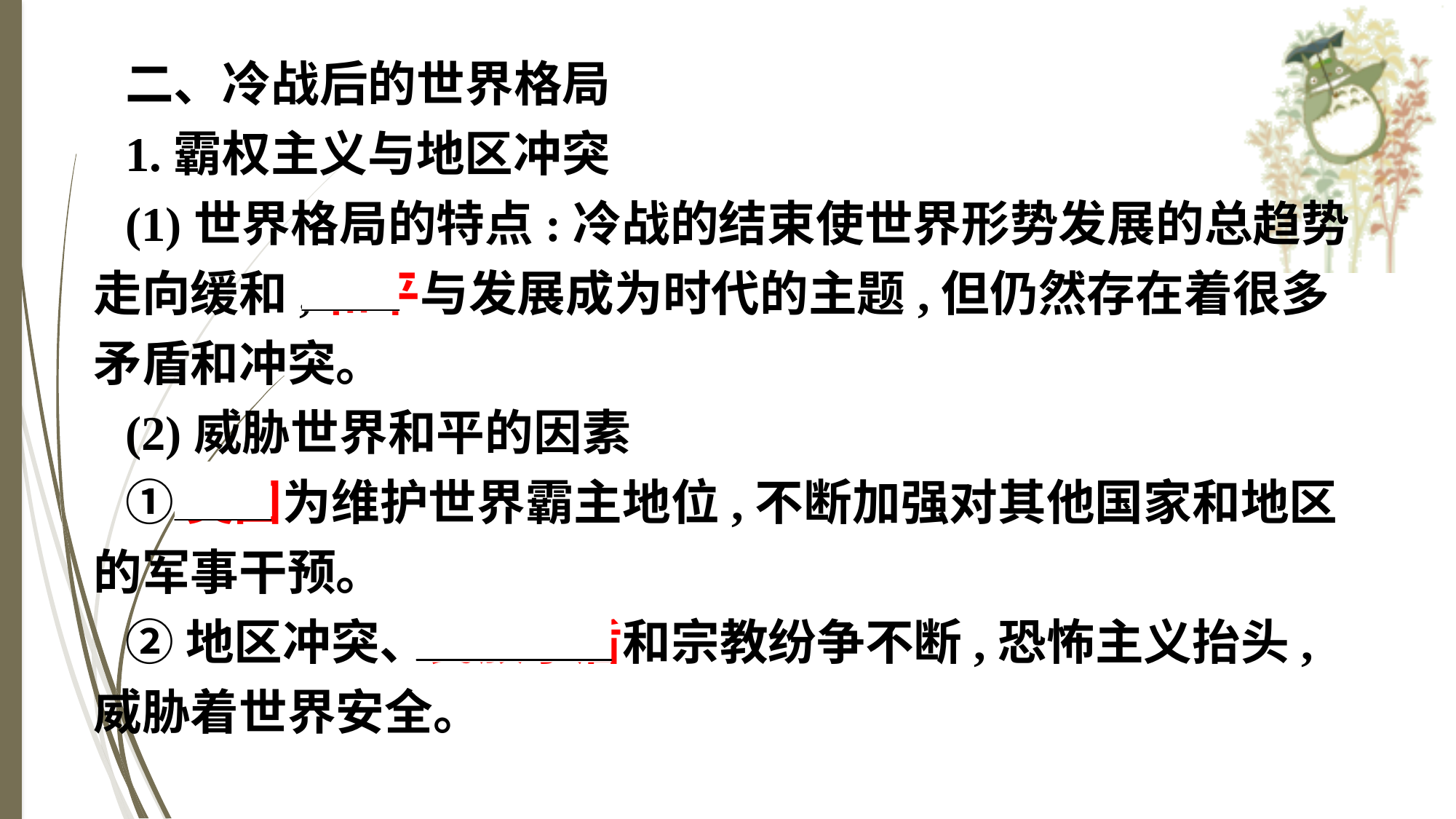

二、冷战后的世界格局
1.霸权主义与地区冲突
(1)世界格局的特点:冷战的结束使世界形势发展的总趋势走向缓和,和平与发展成为时代的主题,但仍然存在着很多矛盾和冲突。
(2)威胁世界和平的因素
①美国为维护世界霸主地位,不断加强对其他国家和地区的军事干预。
②地区冲突、民族矛盾和宗教纷争不断,恐怖主义抬头,威胁着世界安全。